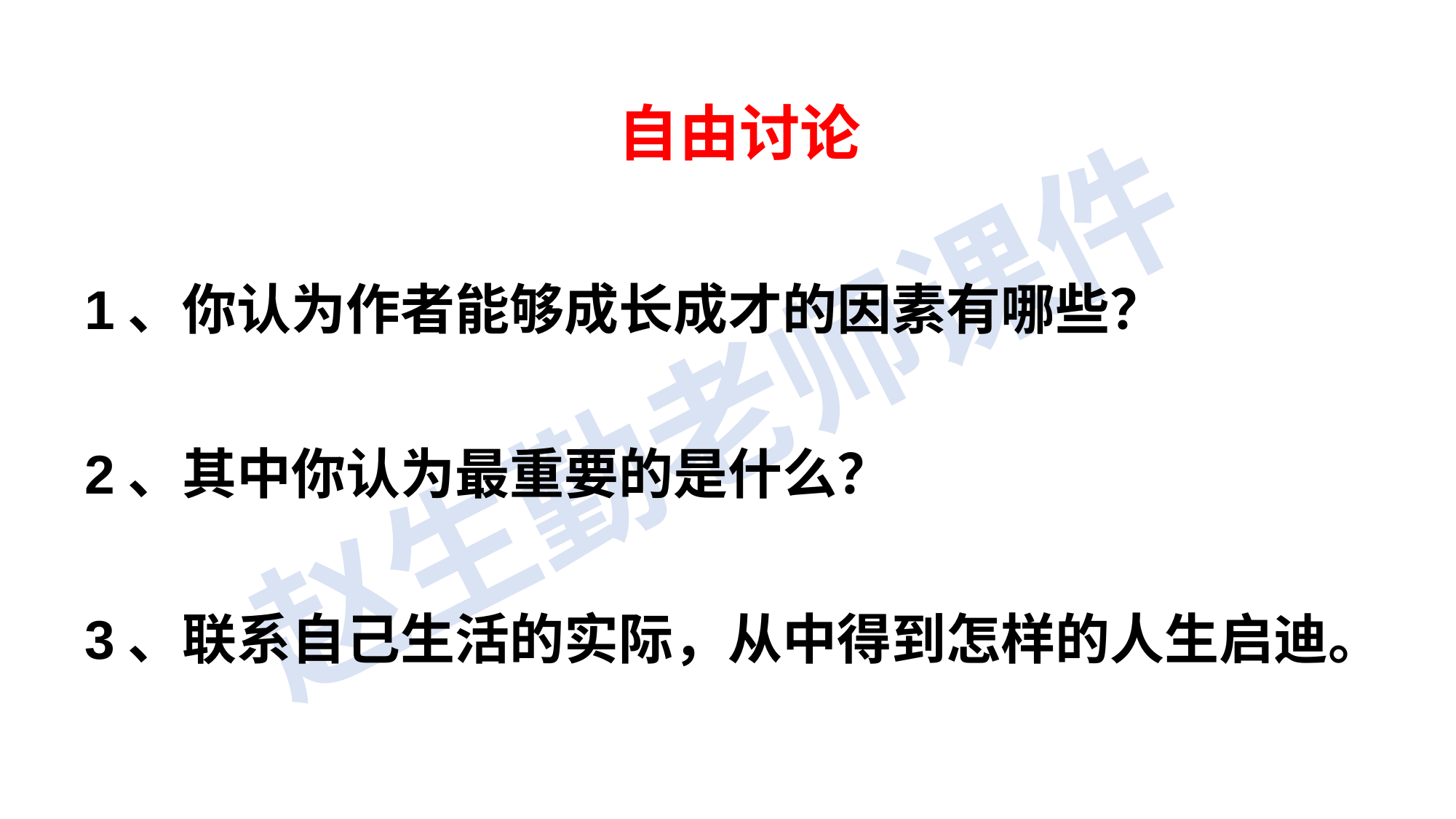

自由讨论
1、你认为作者能够成长成才的因素有哪些？
2、其中你认为最重要的是什么？
3、联系自己生活的实际，从中得到怎样的人生启迪。